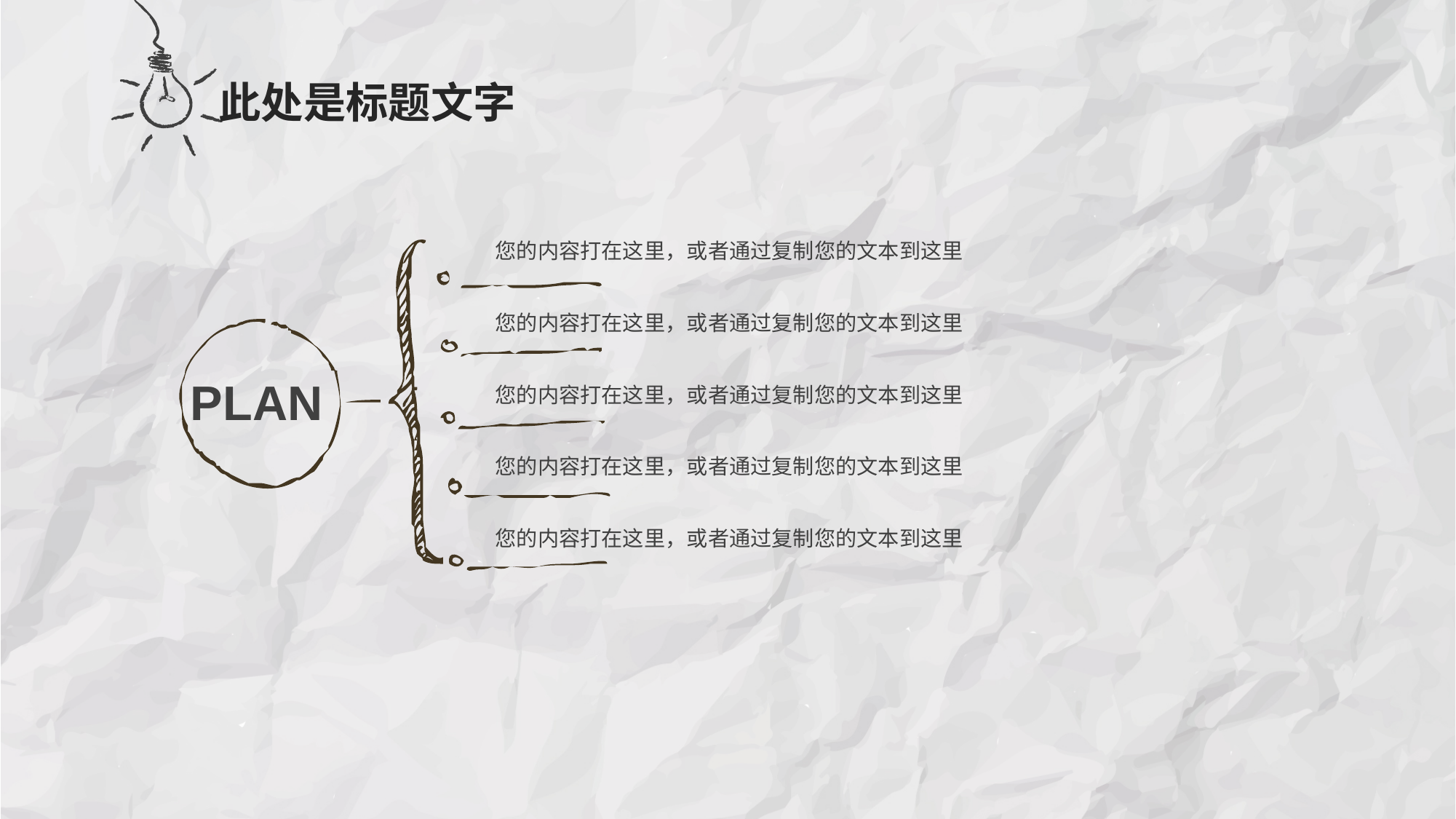

此处是标题文字
您的内容打在这里，或者通过复制您的文本到这里

您的内容打在这里，或者通过复制您的文本到这里

PLAN
您的内容打在这里，或者通过复制您的文本到这里

您的内容打在这里，或者通过复制您的文本到这里

您的内容打在这里，或者通过复制您的文本到这里